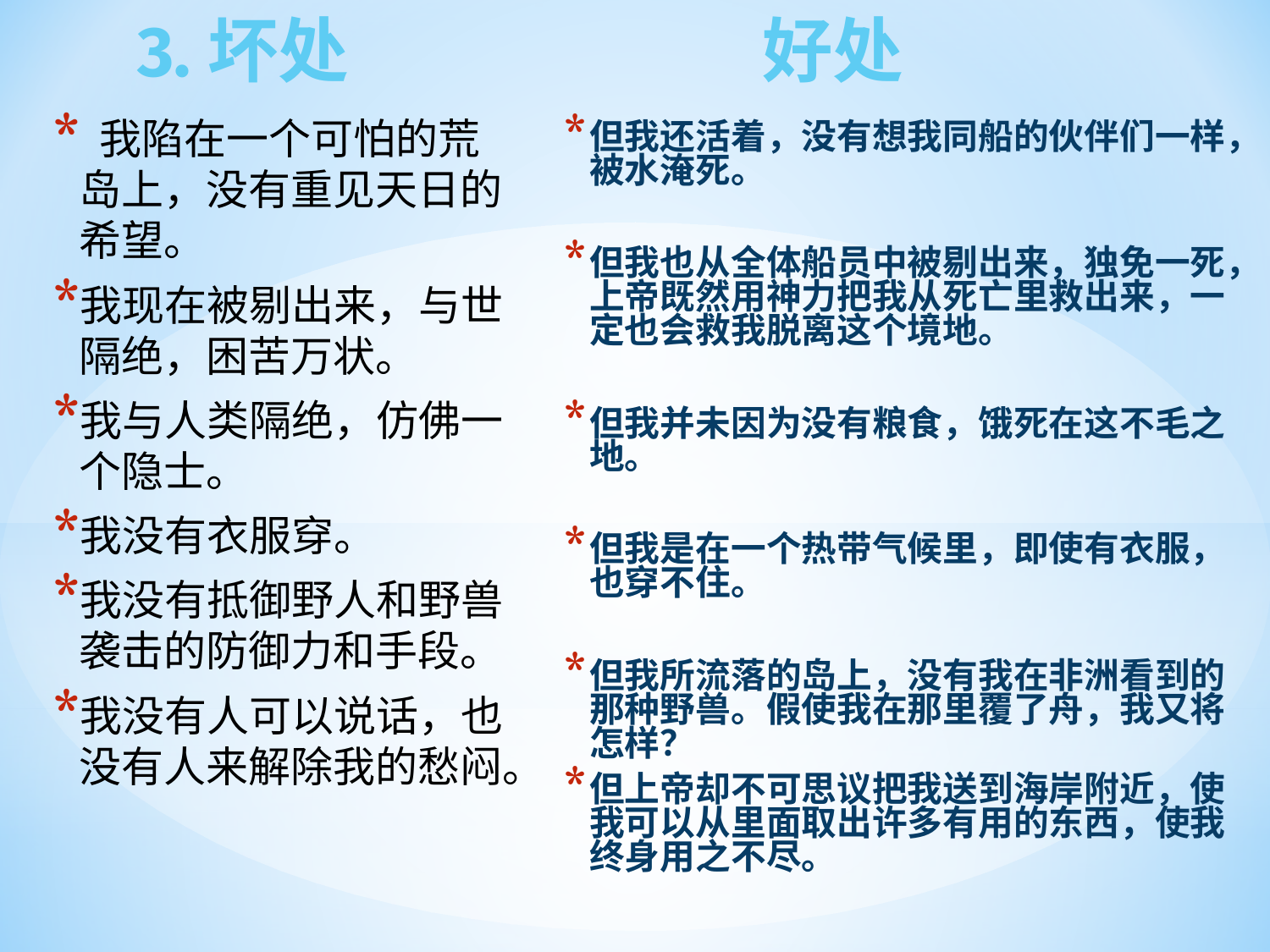

# 3.坏处                     好处
 我陷在一个可怕的荒岛上，没有重见天日的希望。
我现在被剔出来，与世隔绝，困苦万状。
我与人类隔绝，仿佛一个隐士。
我没有衣服穿。
我没有抵御野人和野兽袭击的防御力和手段。
我没有人可以说话，也没有人来解除我的愁闷。
但我还活着，没有想我同船的伙伴们一样，被水淹死。

但我也从全体船员中被剔出来，独免一死，上帝既然用神力把我从死亡里救出来，一定也会救我脱离这个境地。

但我并未因为没有粮食，饿死在这不毛之地。

但我是在一个热带气候里，即使有衣服，也穿不住。

但我所流落的岛上，没有我在非洲看到的那种野兽。假使我在那里覆了舟，我又将怎样？
但上帝却不可思议把我送到海岸附近，使我可以从里面取出许多有用的东西，使我终身用之不尽。